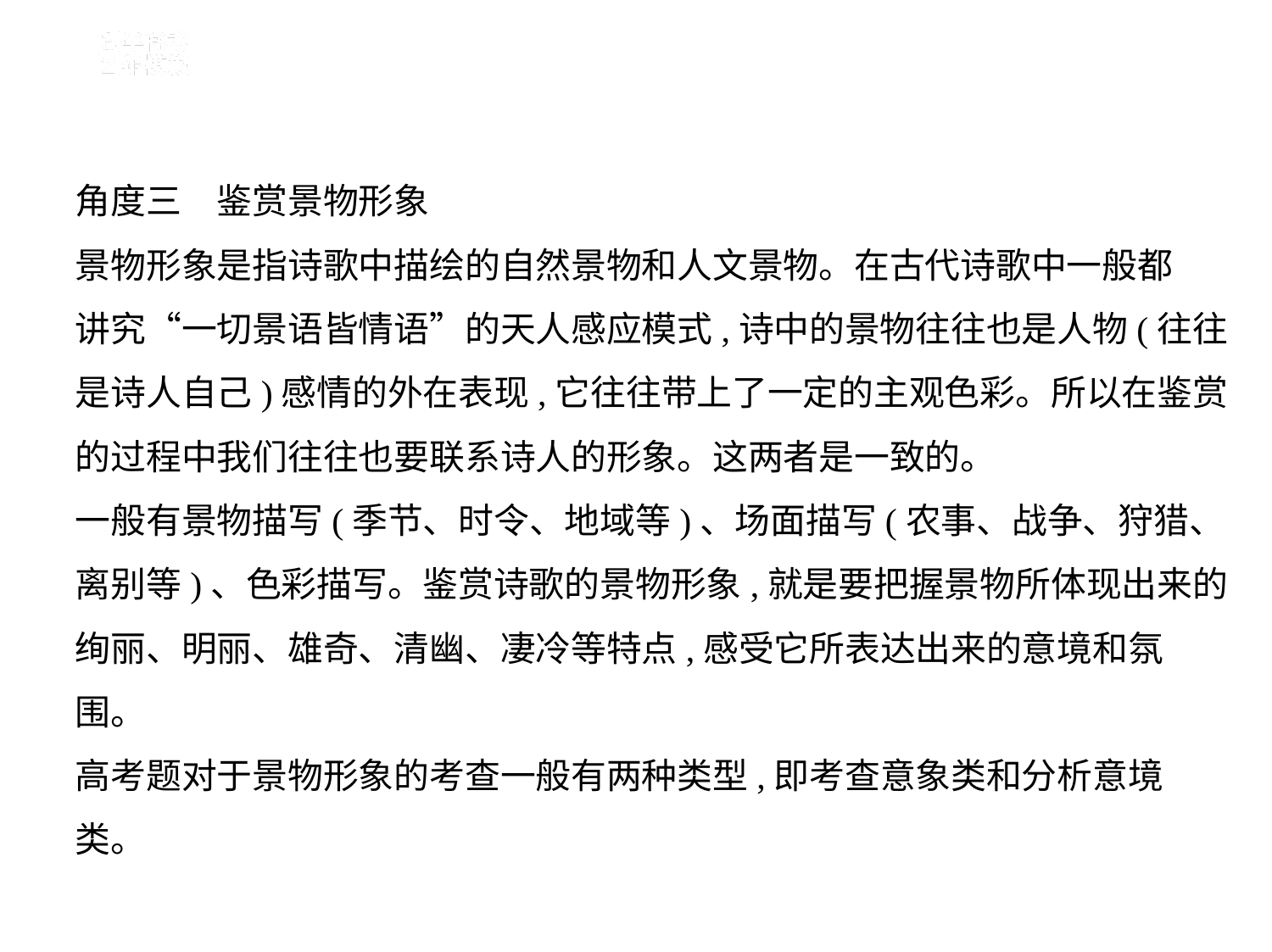

角度三　鉴赏景物形象
景物形象是指诗歌中描绘的自然景物和人文景物。在古代诗歌中一般都
讲究“一切景语皆情语”的天人感应模式,诗中的景物往往也是人物(往往
是诗人自己)感情的外在表现,它往往带上了一定的主观色彩。所以在鉴赏
的过程中我们往往也要联系诗人的形象。这两者是一致的。
一般有景物描写(季节、时令、地域等)、场面描写(农事、战争、狩猎、
离别等)、色彩描写。鉴赏诗歌的景物形象,就是要把握景物所体现出来的
绚丽、明丽、雄奇、清幽、凄冷等特点,感受它所表达出来的意境和氛
围。
高考题对于景物形象的考查一般有两种类型,即考查意象类和分析意境
类。